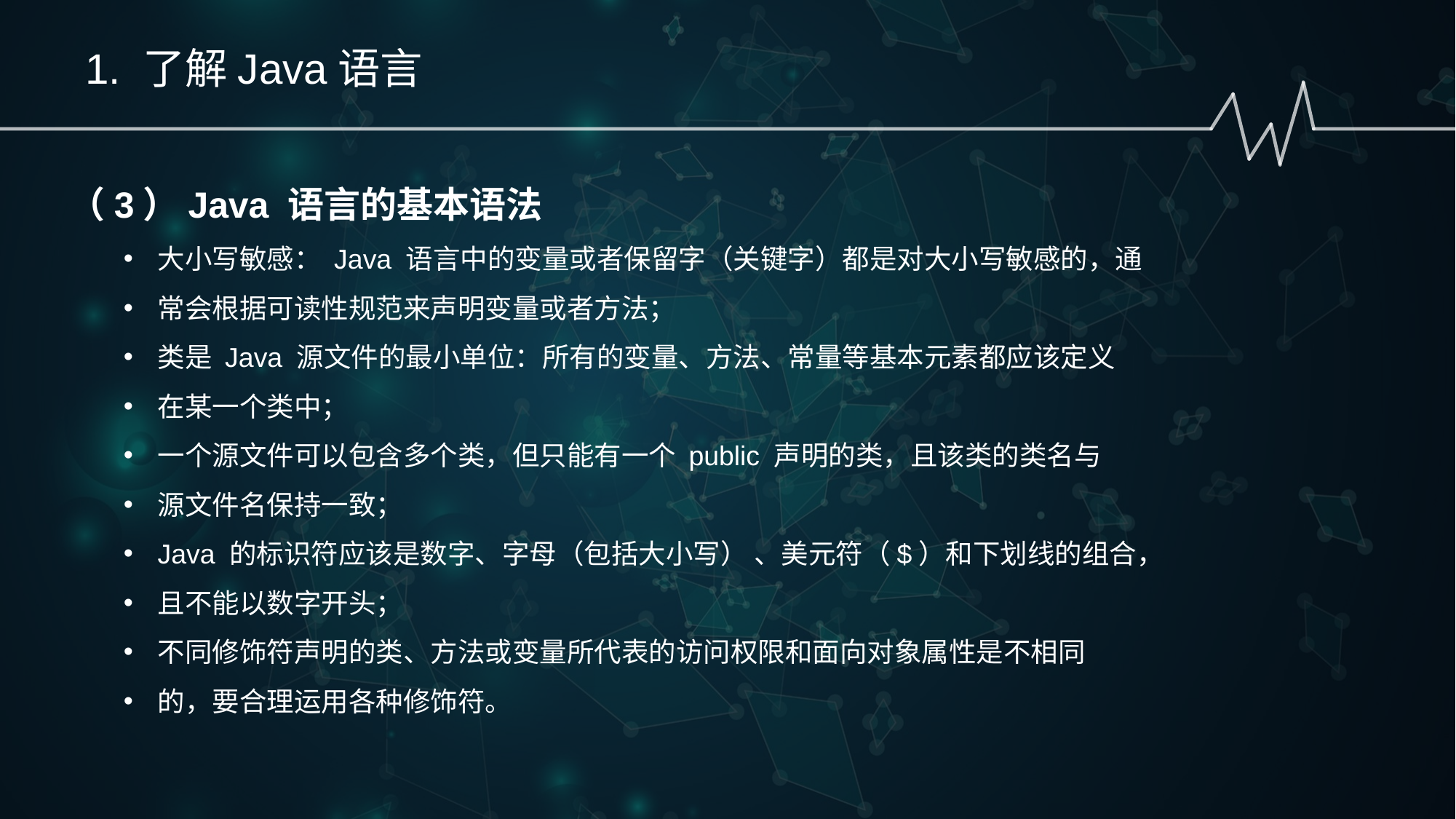

1. 了解Java语言
（3）Java 语言的基本语法
大小写敏感： Java 语言中的变量或者保留字（关键字）都是对大小写敏感的，通
常会根据可读性规范来声明变量或者方法；
类是 Java 源文件的最小单位：所有的变量、方法、常量等基本元素都应该定义
在某一个类中；
一个源文件可以包含多个类，但只能有一个 public 声明的类，且该类的类名与
源文件名保持一致；
Java 的标识符应该是数字、字母（包括大小写） 、美元符（$）和下划线的组合，
且不能以数字开头；
不同修饰符声明的类、方法或变量所代表的访问权限和面向对象属性是不相同
的，要合理运用各种修饰符。